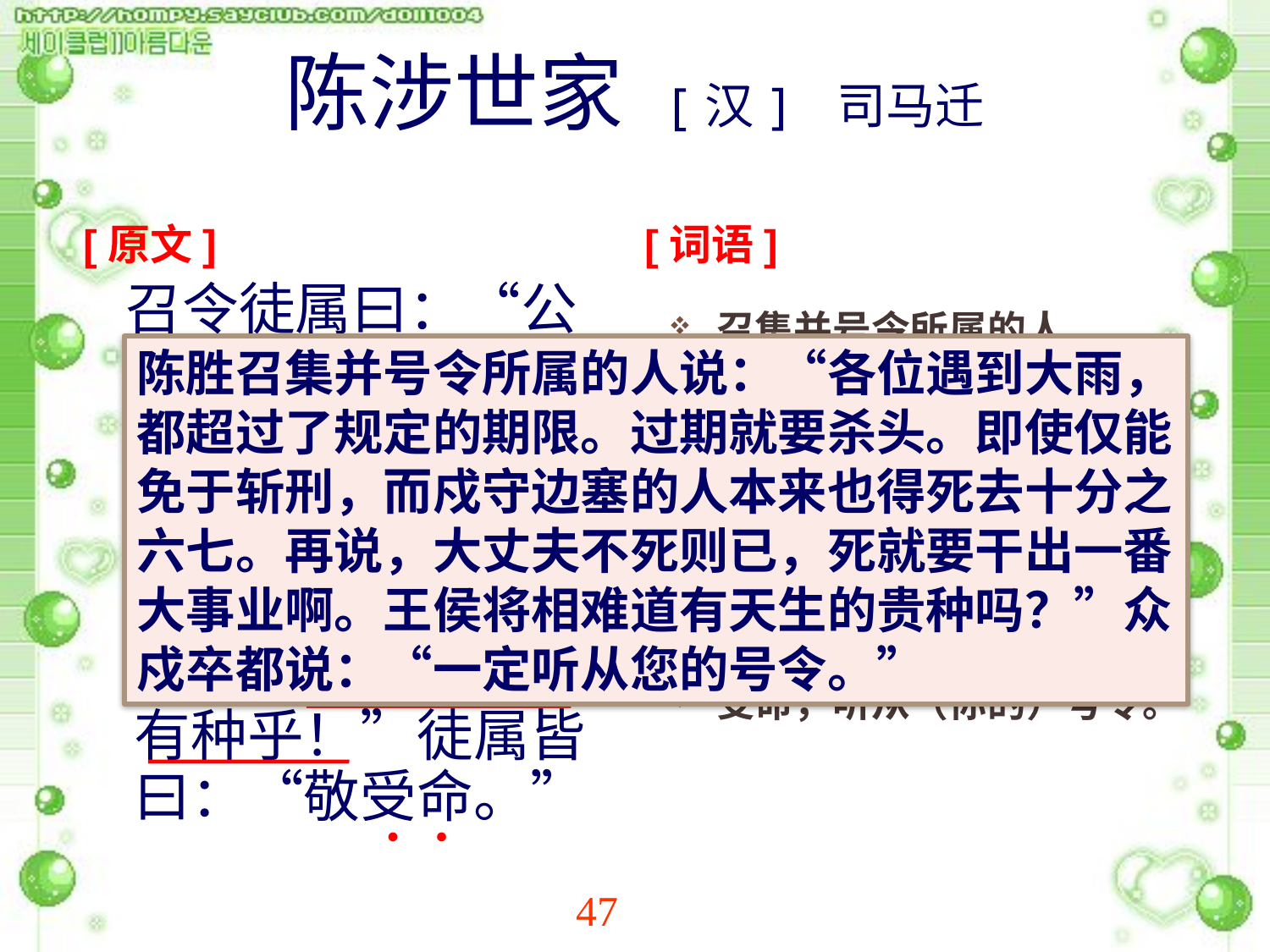

# 陈涉世家 [汉] 司马迁

[原文]
[词语]

召集并号令所属的人。
公等，你们诸位。
即使仅能免于斩刑。藉、第、令，都是“即使、假若”的意思。
十六七，十分之六七。
王侯将相难道有天生的贵种吗！宁，难道。
受命，听从（你的）号令。

  召令徒属曰：“公等遇雨，皆已失期，失期当斩。藉第令毋斩，而戍死者固十六七。且壮士不死即已，死即举大名耳，王侯将相宁有种乎！”徒属皆曰：“敬受命。”
●
●
●
●
●
陈胜召集并号令所属的人说：“各位遇到大雨，都超过了规定的期限。过期就要杀头。即使仅能免于斩刑，而戍守边塞的人本来也得死去十分之六七。再说，大丈夫不死则已，死就要干出一番大事业啊。王侯将相难道有天生的贵种吗？”众戍卒都说：“一定听从您的号令。”
●

●
●
●
●
●
●
●
●

●
●
47